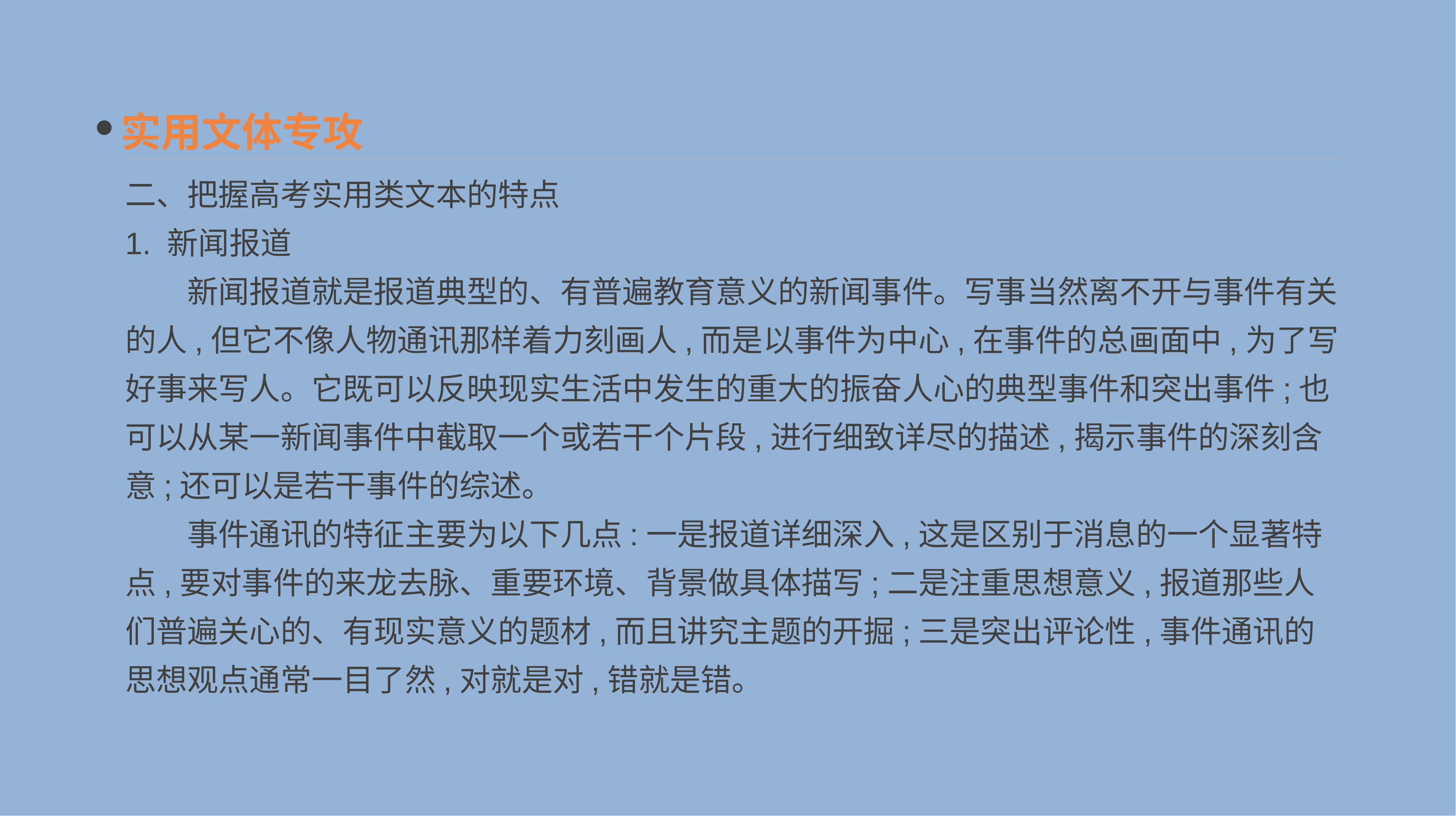

实用文体专攻

二、把握高考实用类文本的特点
1. 新闻报道
　　新闻报道就是报道典型的、有普遍教育意义的新闻事件。写事当然离不开与事件有关的人,但它不像人物通讯那样着力刻画人,而是以事件为中心,在事件的总画面中,为了写好事来写人。它既可以反映现实生活中发生的重大的振奋人心的典型事件和突出事件;也可以从某一新闻事件中截取一个或若干个片段,进行细致详尽的描述,揭示事件的深刻含意;还可以是若干事件的综述。
　　事件通讯的特征主要为以下几点:一是报道详细深入,这是区别于消息的一个显著特点,要对事件的来龙去脉、重要环境、背景做具体描写;二是注重思想意义,报道那些人们普遍关心的、有现实意义的题材,而且讲究主题的开掘;三是突出评论性,事件通讯的思想观点通常一目了然,对就是对,错就是错。